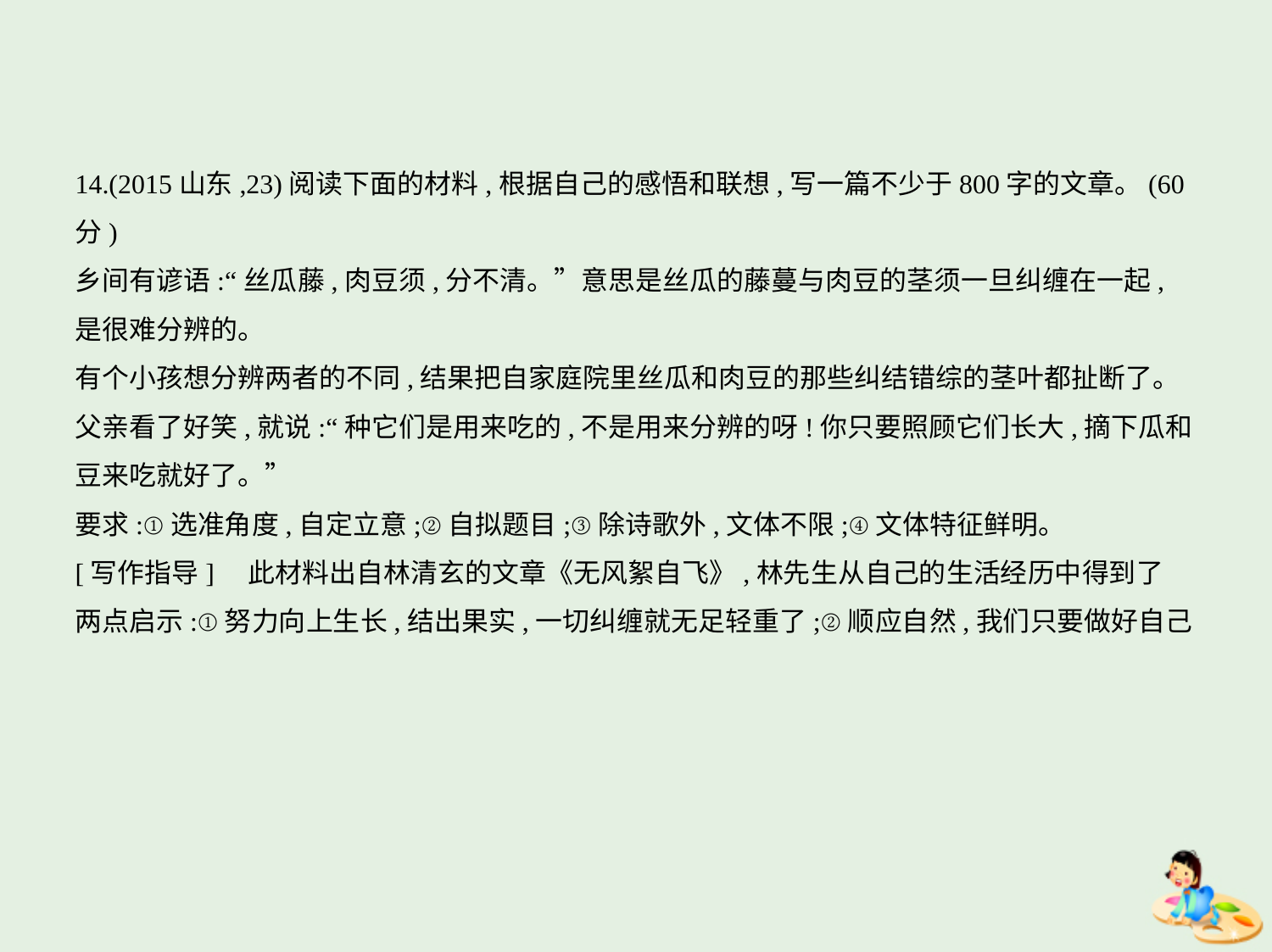

14.(2015山东,23)阅读下面的材料,根据自己的感悟和联想,写一篇不少于800字的文章。(60分)
乡间有谚语:“丝瓜藤,肉豆须,分不清。”意思是丝瓜的藤蔓与肉豆的茎须一旦纠缠在一起,
是很难分辨的。
有个小孩想分辨两者的不同,结果把自家庭院里丝瓜和肉豆的那些纠结错综的茎叶都扯断了。
父亲看了好笑,就说:“种它们是用来吃的,不是用来分辨的呀!你只要照顾它们长大,摘下瓜和
豆来吃就好了。”
要求:①选准角度,自定立意;②自拟题目;③除诗歌外,文体不限;④文体特征鲜明。
[写作指导]　此材料出自林清玄的文章《无风絮自飞》,林先生从自己的生活经历中得到了
两点启示:①努力向上生长,结出果实,一切纠缠就无足轻重了;②顺应自然,我们只要做好自己